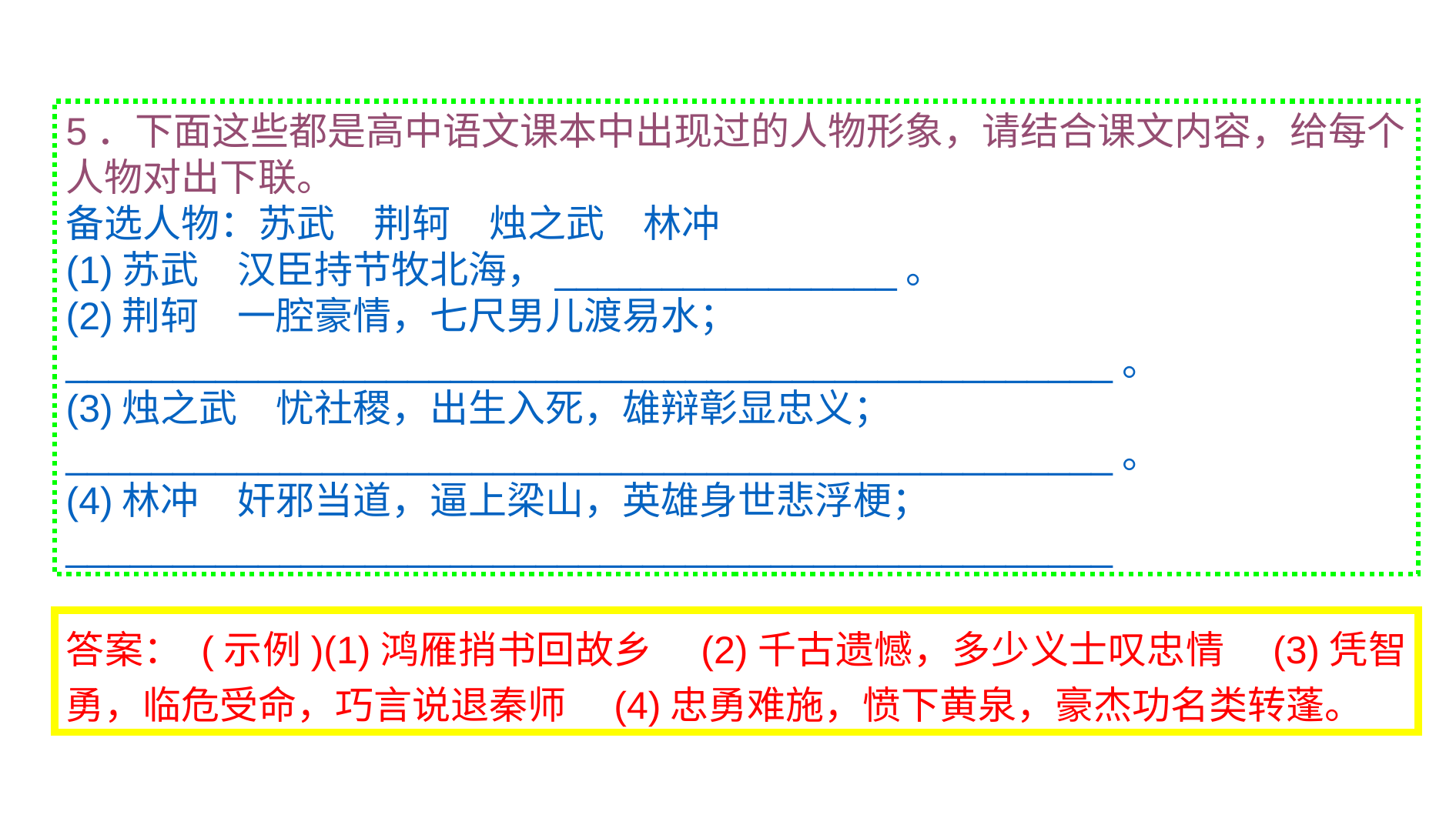

5．下面这些都是高中语文课本中出现过的人物形象，请结合课文内容，给每个人物对出下联。
备选人物：苏武　荆轲　烛之武　林冲
(1)苏武　汉臣持节牧北海，________________。
(2)荆轲　一腔豪情，七尺男儿渡易水；_________________________________________________。
(3)烛之武　忧社稷，出生入死，雄辩彰显忠义；
_________________________________________________。
(4)林冲　奸邪当道，逼上梁山，英雄身世悲浮梗；
_________________________________________________
答案： (示例)(1)鸿雁捎书回故乡　(2)千古遗憾，多少义士叹忠情　(3)凭智勇，临危受命，巧言说退秦师　(4)忠勇难施，愤下黄泉，豪杰功名类转蓬。